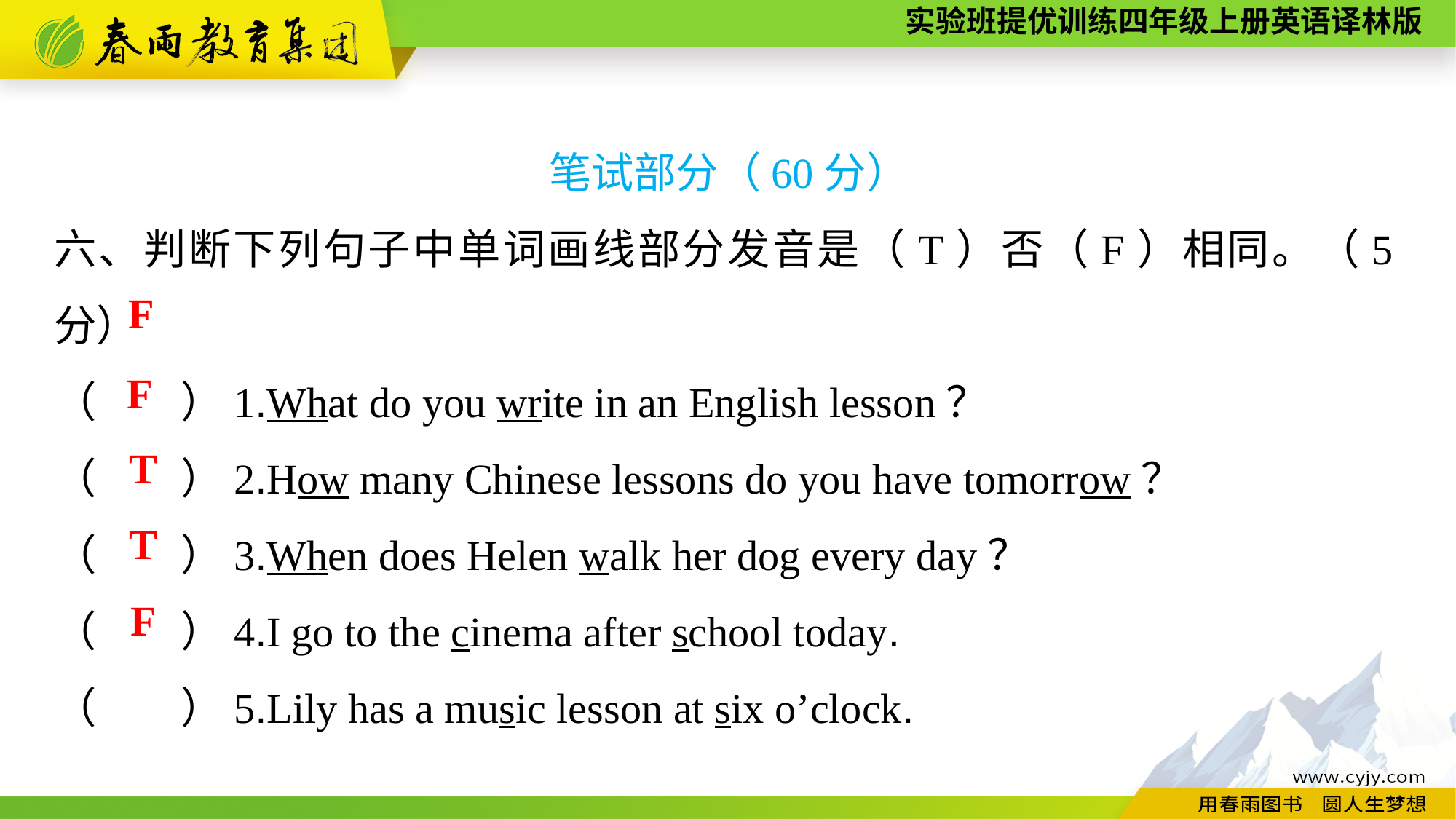

笔试部分（60分）
六、判断下列句子中单词画线部分发音是（T）否（F）相同。（5分）
（　　）1.What do you write in an English lesson？
（　　）2.How many Chinese lessons do you have tomorrow？
（　　）3.When does Helen walk her dog every day？
（　　）4.I go to the cinema after school today.
（　　）5.Lily has a music lesson at six o’clock.
F
F
T
T
F